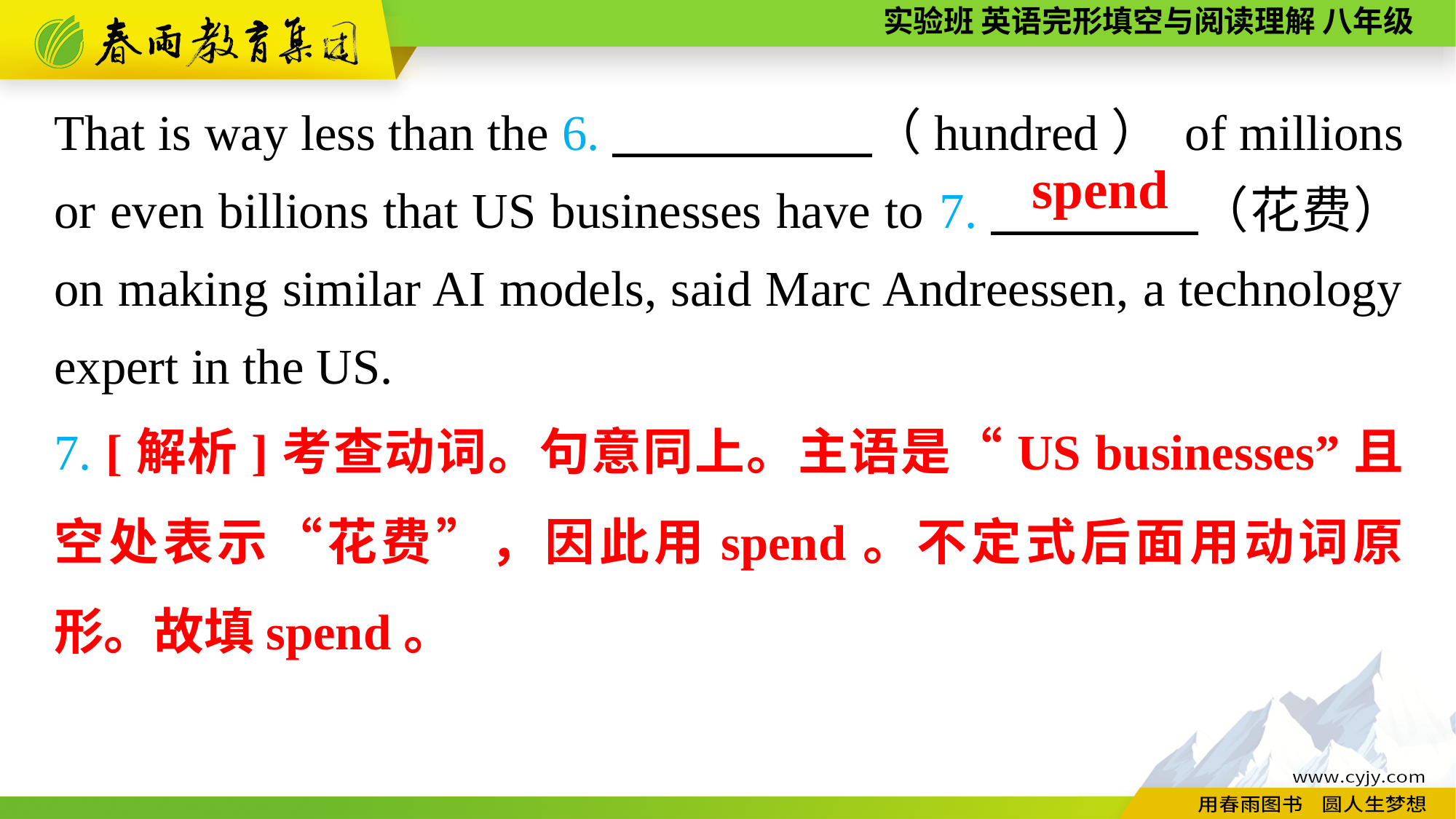

That is way less than the 6.　　　     　（hundred） of millions or even billions that US businesses have to 7.　　　　（花费） on making similar AI models, said Marc Andreessen, a technology expert in the US.
spend
7. [解析]考查动词。句意同上。主语是“US businesses”且空处表示“花费”，因此用spend。不定式后面用动词原形。故填spend。